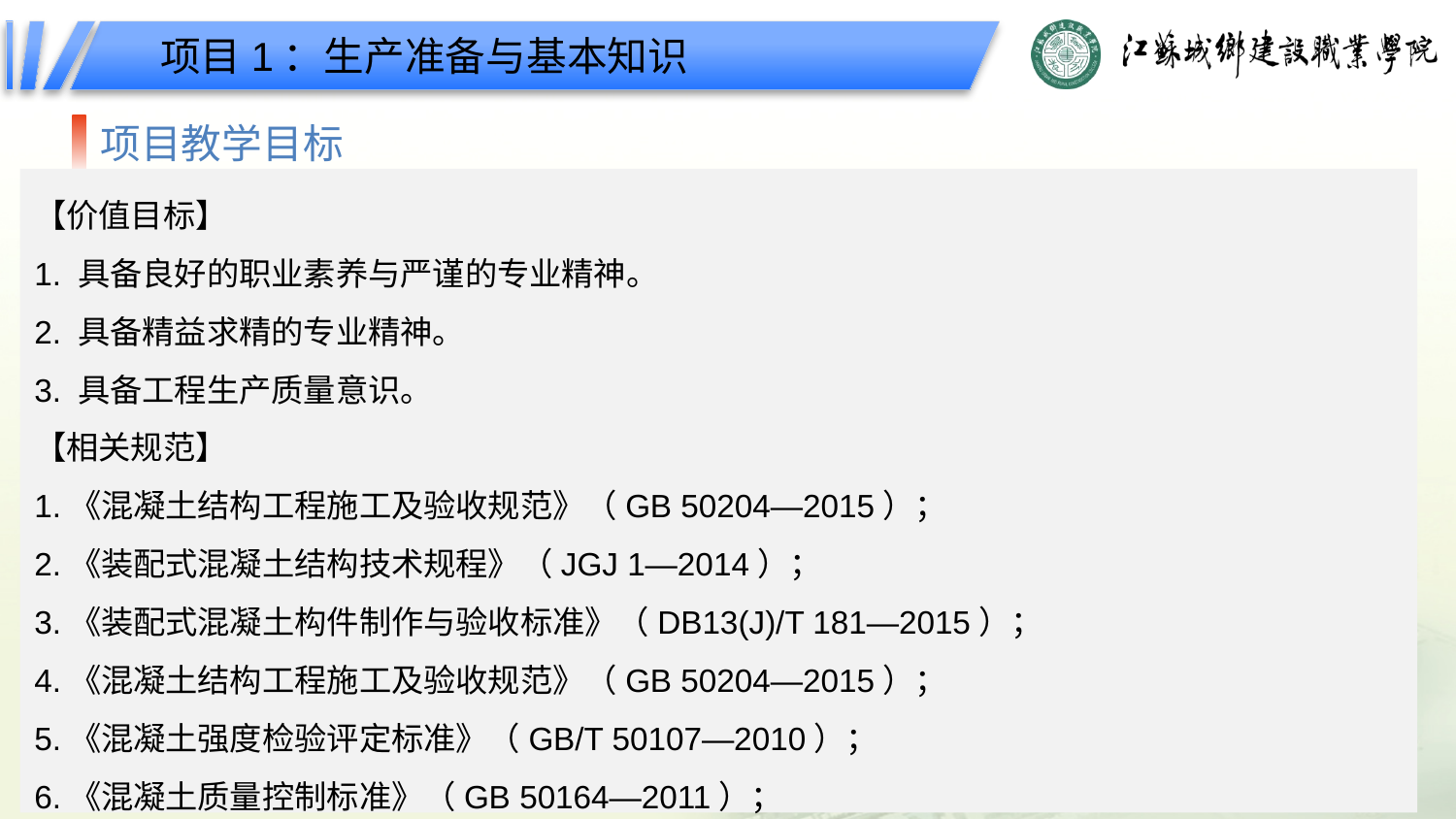

项目1：生产准备与基本知识
项目教学目标

【价值目标】
1. 具备良好的职业素养与严谨的专业精神。
2. 具备精益求精的专业精神。
3. 具备工程生产质量意识。
【相关规范】
1.《混凝土结构工程施工及验收规范》（GB 50204—2015）；
2.《装配式混凝土结构技术规程》（JGJ 1—2014）；
3.《装配式混凝土构件制作与验收标准》（DB13(J)/T 181—2015）；
4.《混凝土结构工程施工及验收规范》（GB 50204—2015）；
5.《混凝土强度检验评定标准》（GB/T 50107—2010）；
6.《混凝土质量控制标准》（GB 50164—2011）；